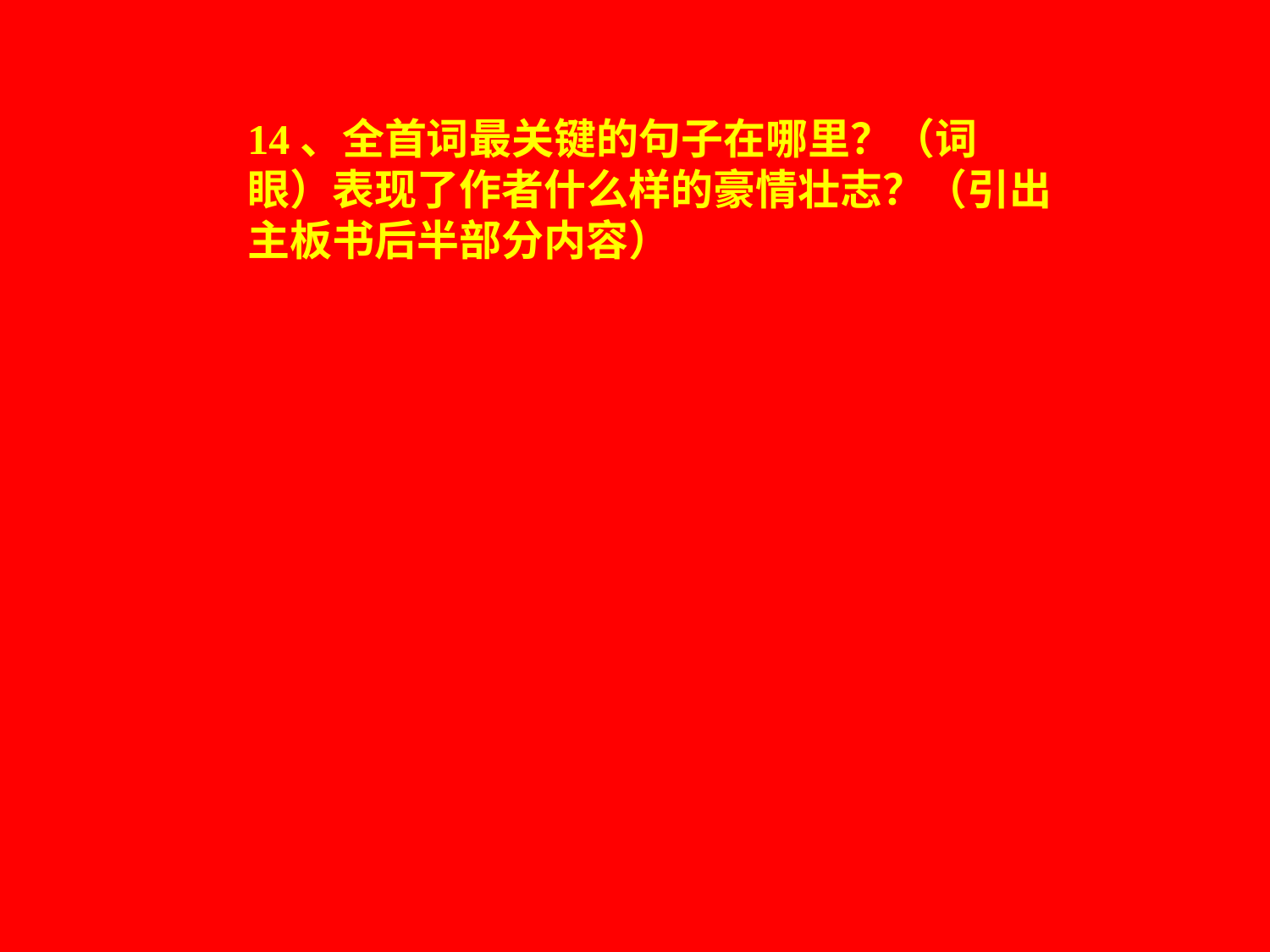

14、全首词最关键的句子在哪里？（词眼）表现了作者什么样的豪情壮志？（引出主板书后半部分内容）